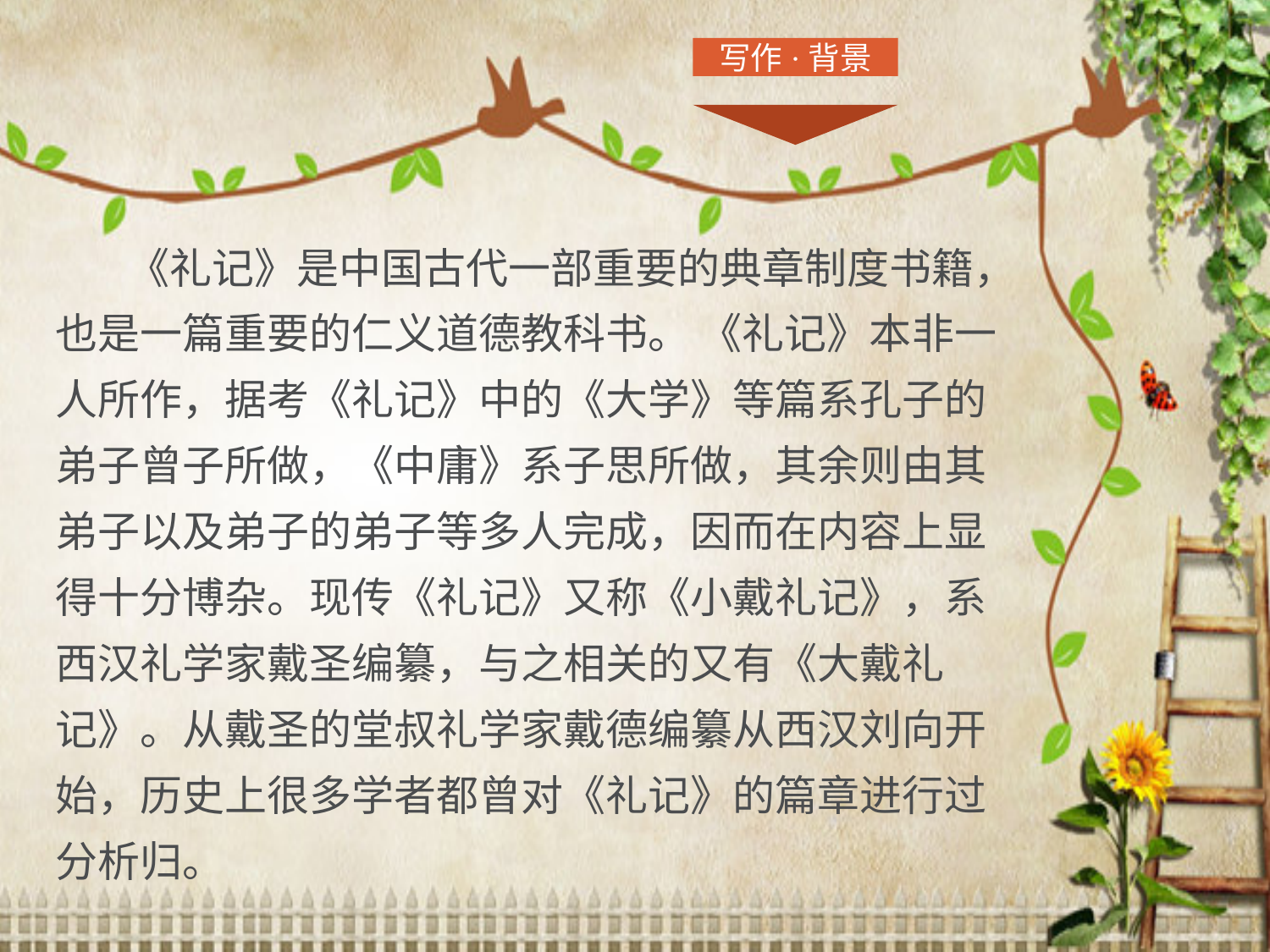

写作·背景

            《礼记》是中国古代一部重要的典章制度书籍，也是一篇重要的仁义道德教科书。 《礼记》本非一人所作，据考《礼记》中的《大学》等篇系孔子的弟子曾子所做，《中庸》系子思所做，其余则由其弟子以及弟子的弟子等多人完成，因而在内容上显得十分博杂。现传《礼记》又称《小戴礼记》，系西汉礼学家戴圣编纂，与之相关的又有《大戴礼记》。从戴圣的堂叔礼学家戴德编纂从西汉刘向开始，历史上很多学者都曾对《礼记》的篇章进行过分析归。